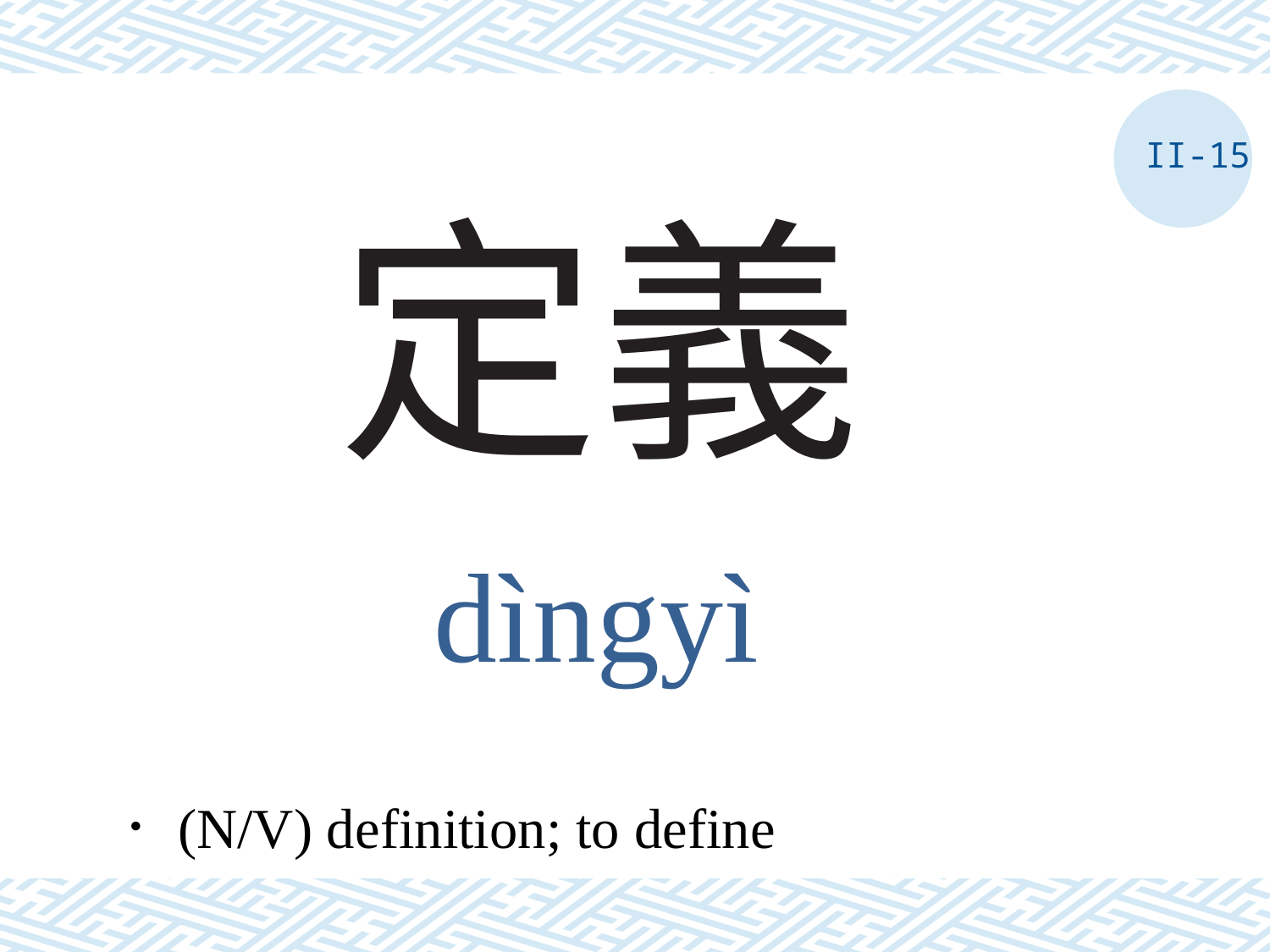

II-15

# 定義
dìngyì
．(N/V) definition; to define